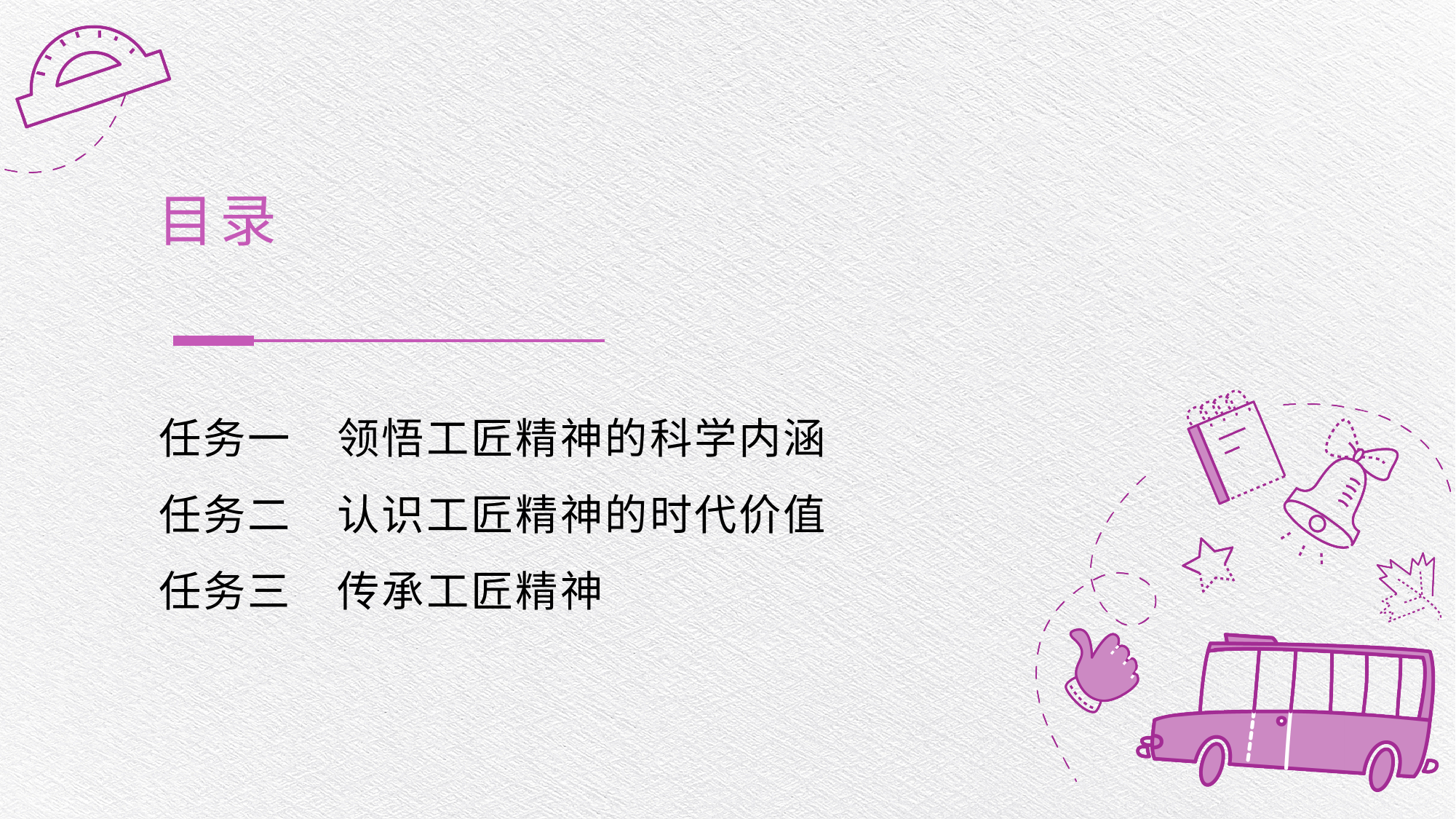

目录
任务一　领悟工匠精神的科学内涵
任务二　认识工匠精神的时代价值
任务三　传承工匠精神